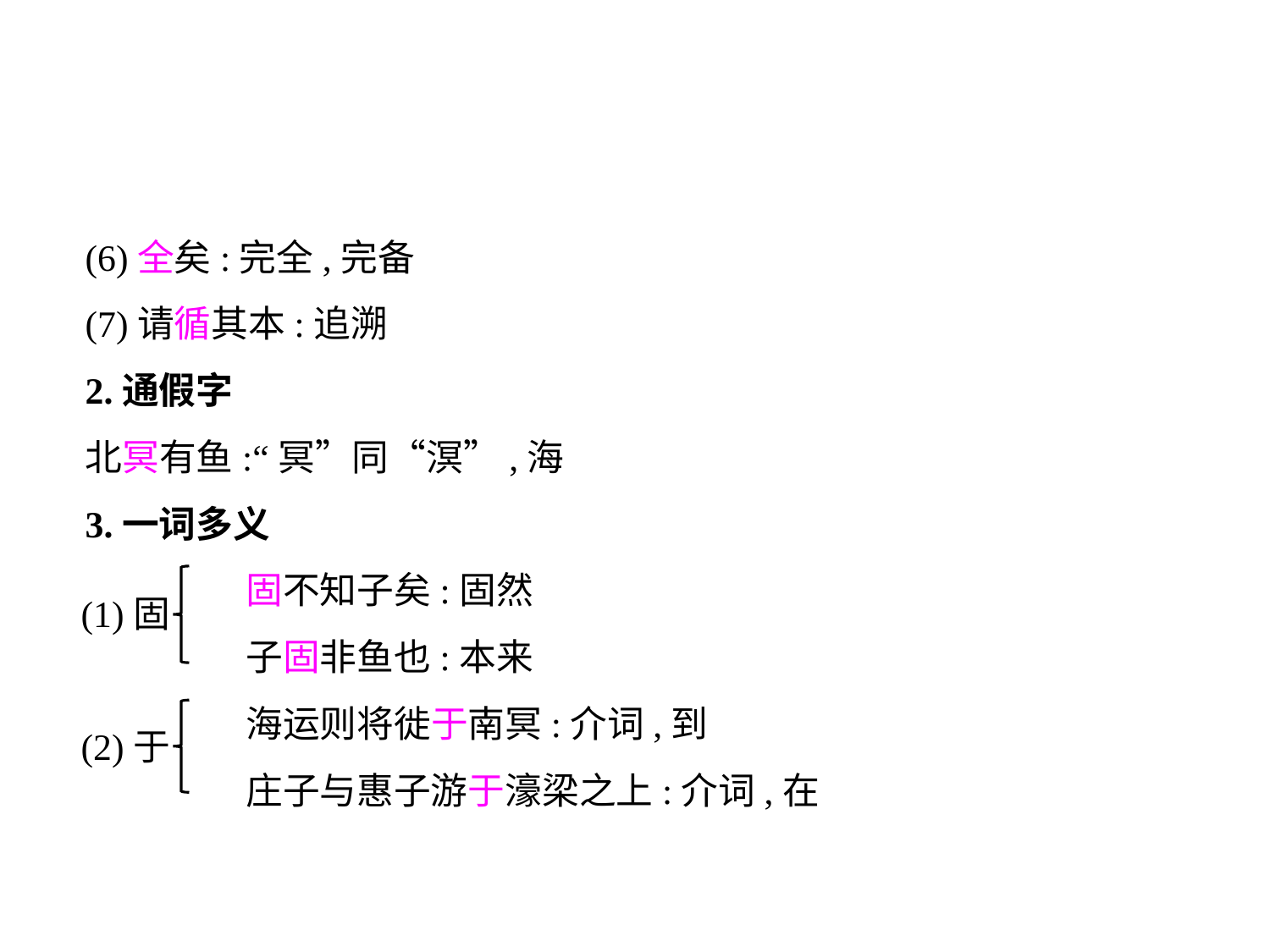

(6)全矣:完全,完备
(7)请循其本:追溯
2.通假字
北冥有鱼:“冥”同“溟”,海
3.一词多义
	   固不知子矣:固然
	   子固非鱼也:本来
	   海运则将徙于南冥:介词,到
	   庄子与惠子游于濠梁之上:介词,在

(1)固

(2)于